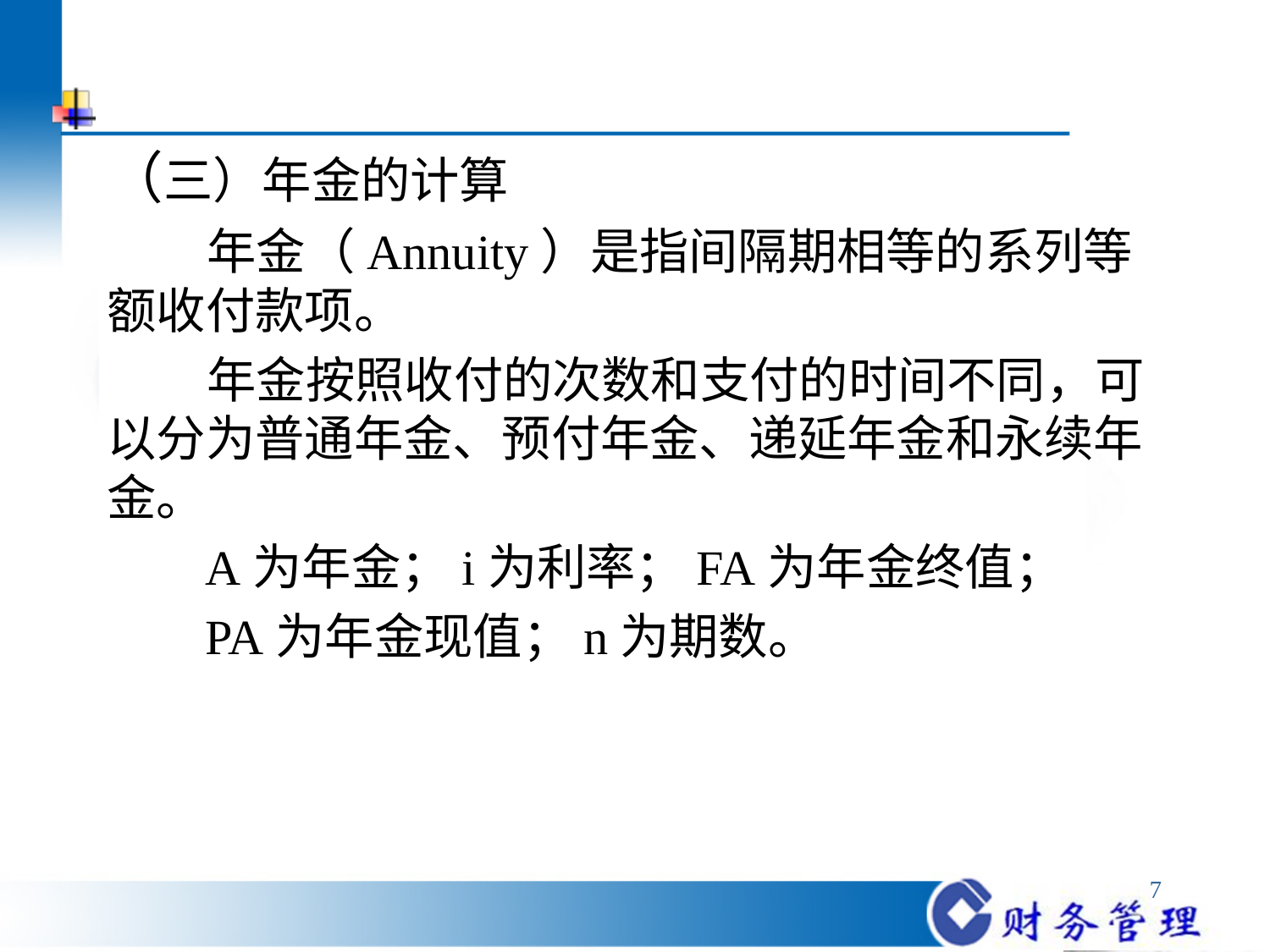

#
（三）年金的计算
        年金（Annuity）是指间隔期相等的系列等额收付款项。
        年金按照收付的次数和支付的时间不同，可以分为普通年金、预付年金、递延年金和永续年金。
        A为年金；i为利率；FA为年金终值；
        PA为年金现值；n为期数。
7